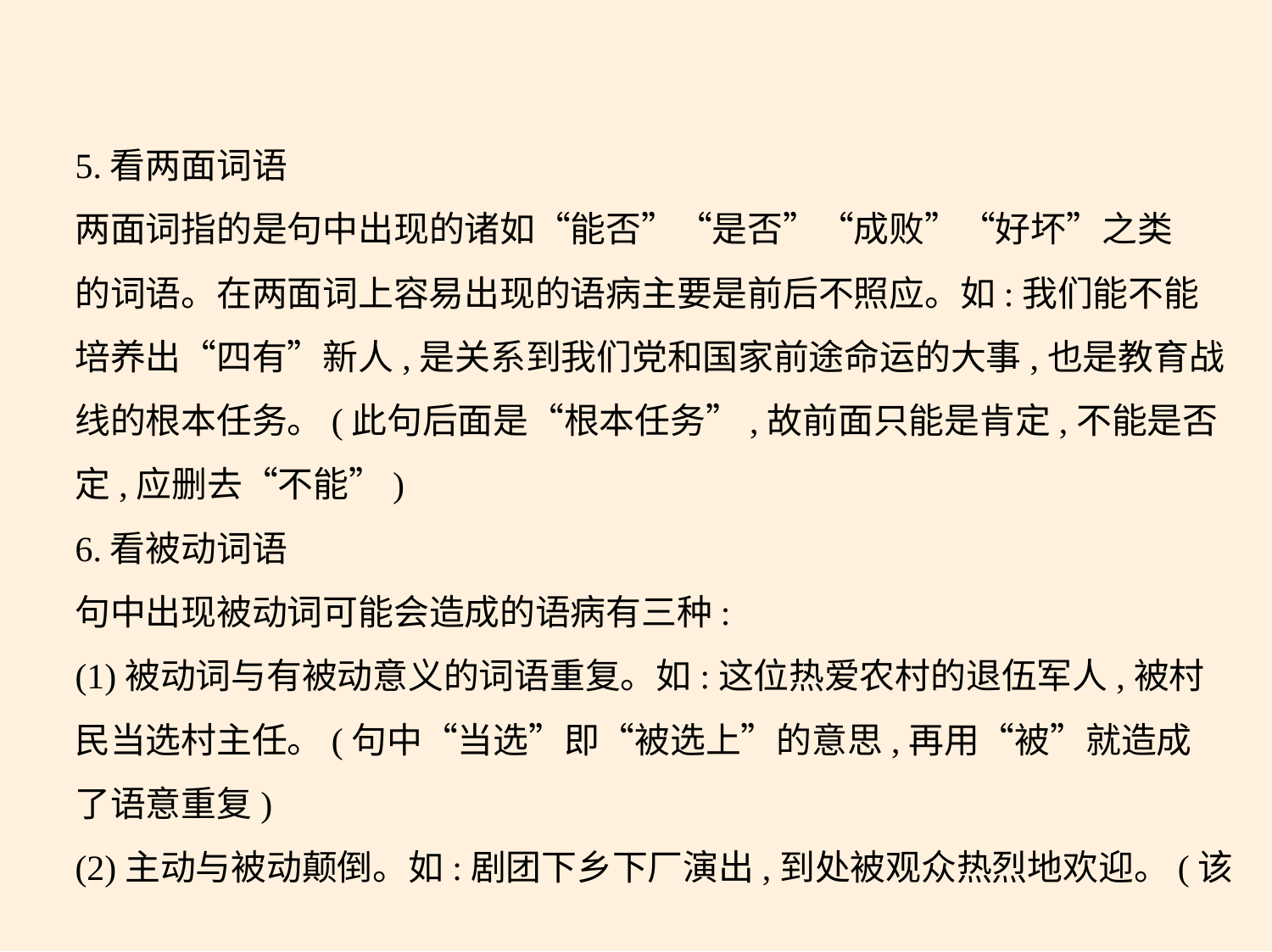

5.看两面词语
两面词指的是句中出现的诸如“能否”“是否”“成败”“好坏”之类
的词语。在两面词上容易出现的语病主要是前后不照应。如:我们能不能
培养出“四有”新人,是关系到我们党和国家前途命运的大事,也是教育战
线的根本任务。(此句后面是“根本任务”,故前面只能是肯定,不能是否
定,应删去“不能”)
6.看被动词语
句中出现被动词可能会造成的语病有三种:
(1)被动词与有被动意义的词语重复。如:这位热爱农村的退伍军人,被村
民当选村主任。(句中“当选”即“被选上”的意思,再用“被”就造成
了语意重复)
(2)主动与被动颠倒。如:剧团下乡下厂演出,到处被观众热烈地欢迎。(该